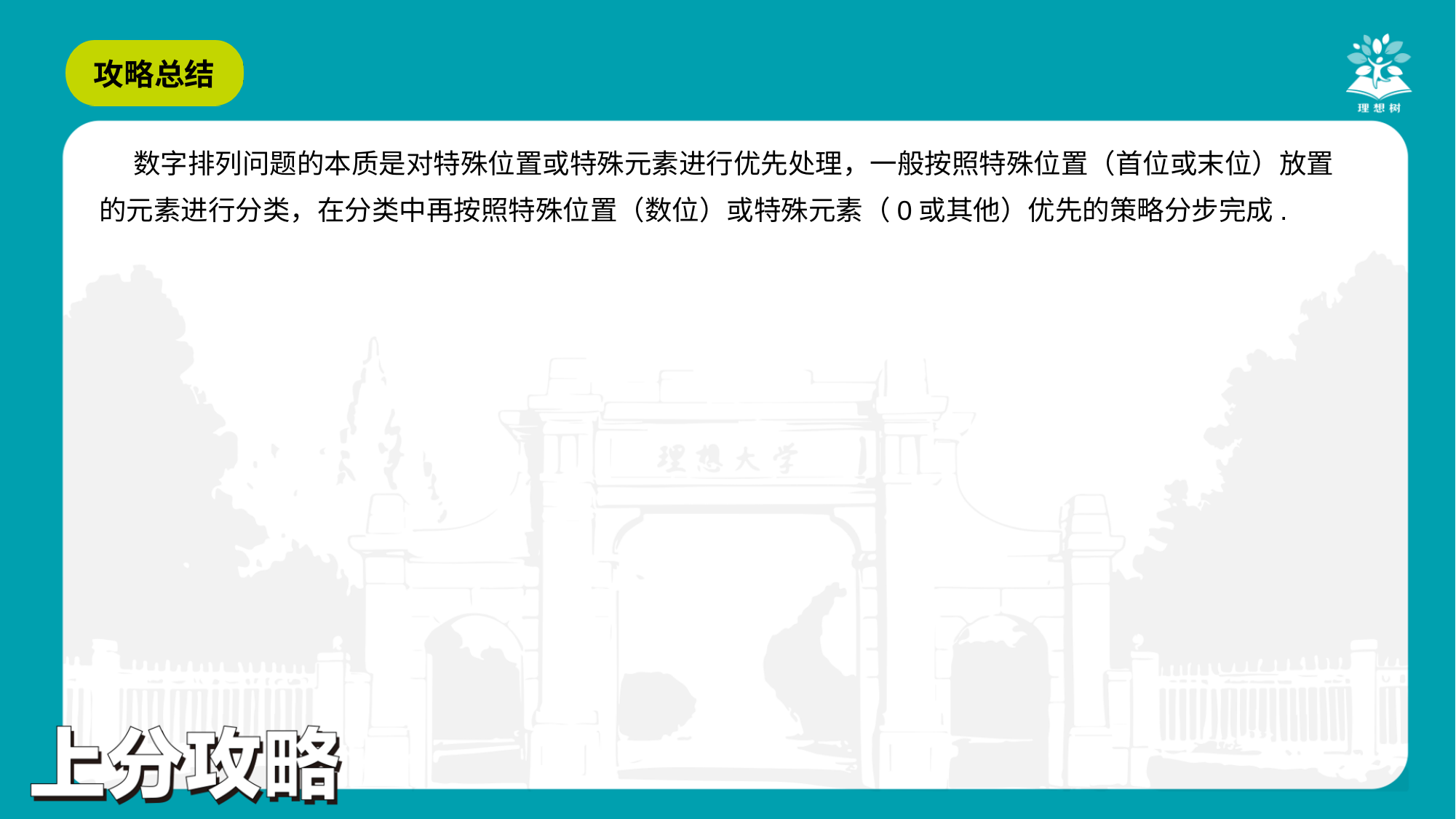

数字排列问题的本质是对特殊位置或特殊元素进行优先处理，一般按照特殊位置（首位或末位）放置
的元素进行分类，在分类中再按照特殊位置（数位）或特殊元素（0或其他）优先的策略分步完成.